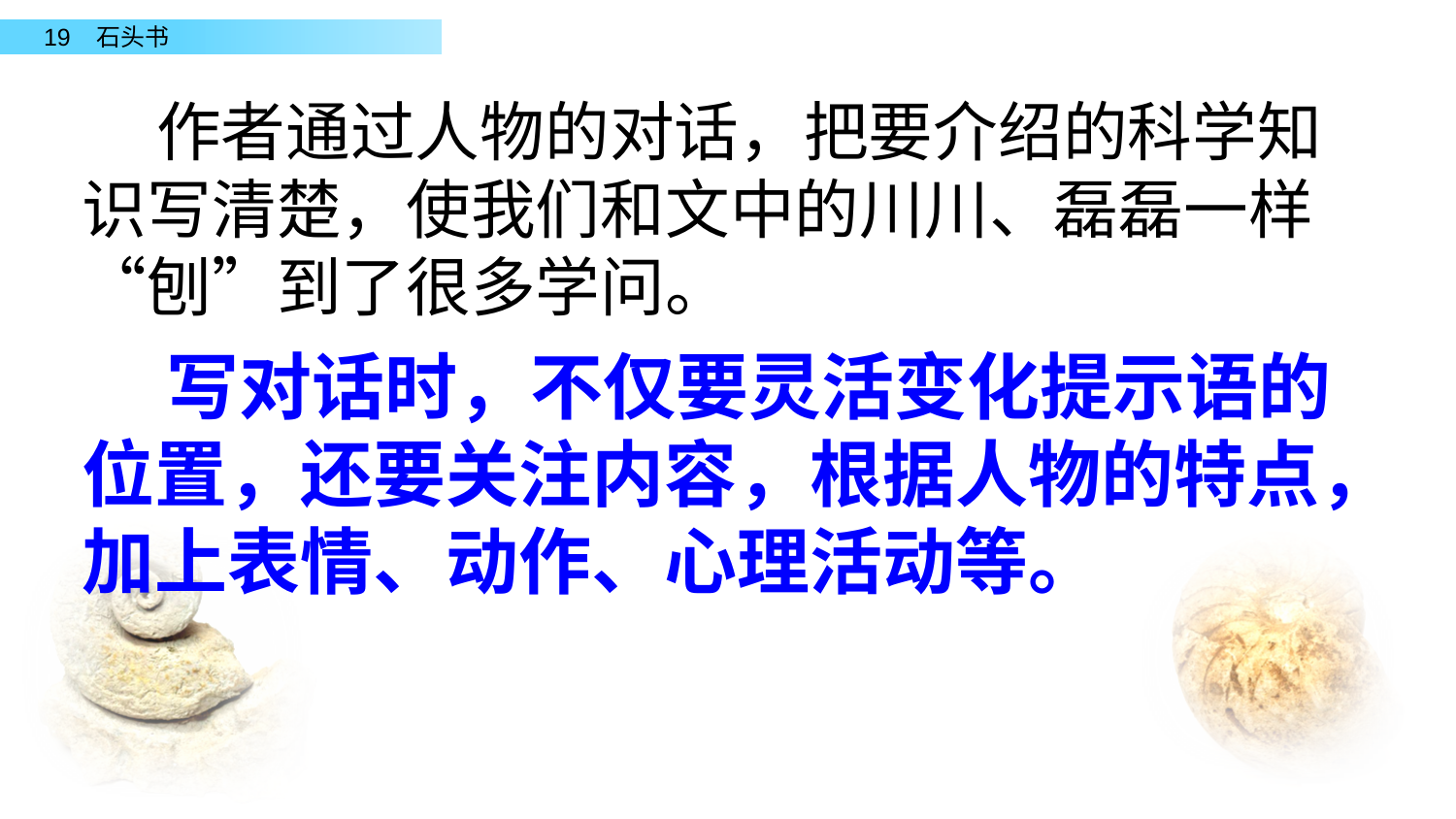

作者通过人物的对话，把要介绍的科学知识写清楚，使我们和文中的川川、磊磊一样“刨”到了很多学问。
    写对话时，不仅要灵活变化提示语的位置，还要关注内容，根据人物的特点，加上表情、动作、心理活动等。